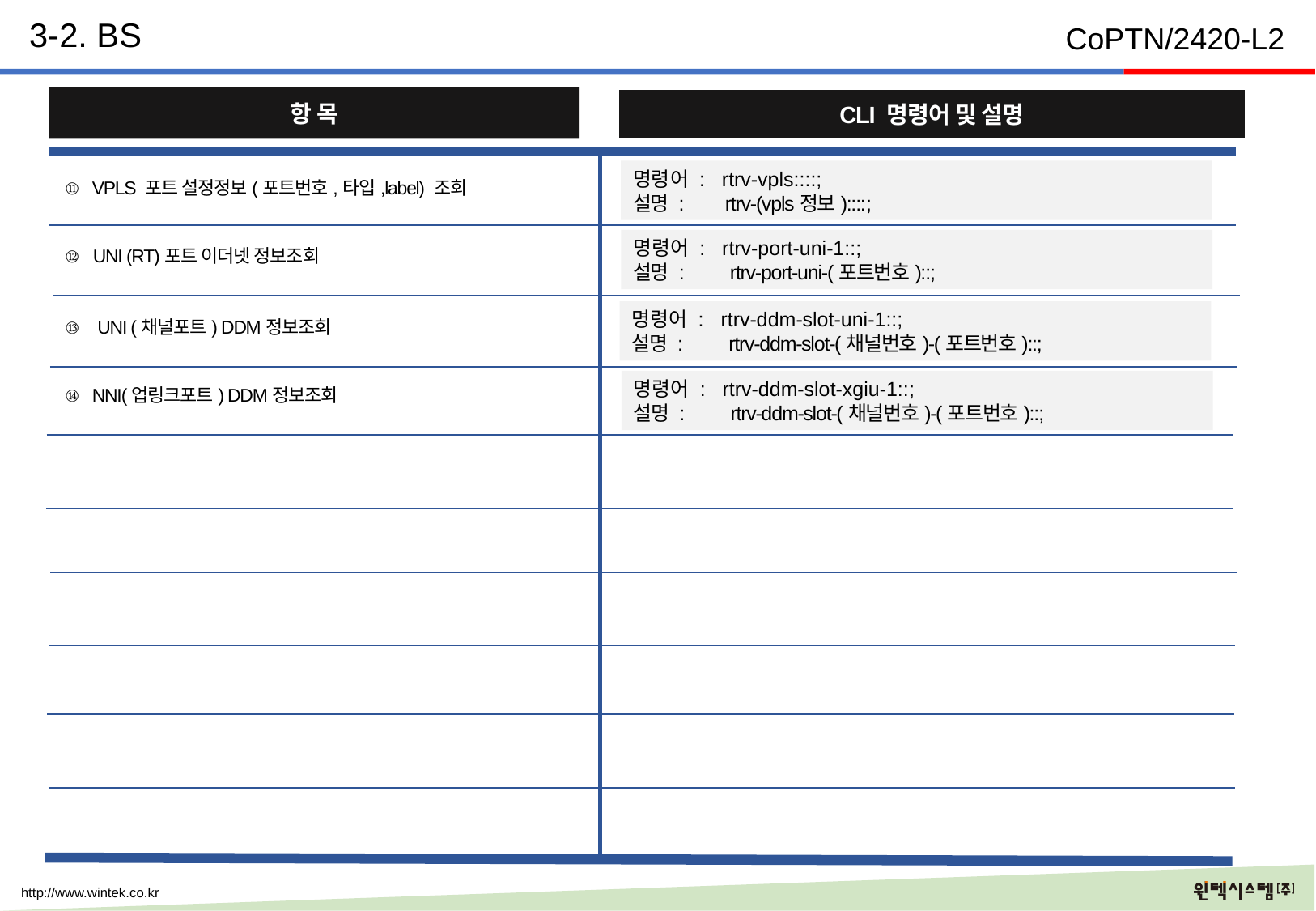

3-2. BS
CoPTN/2420-L2

항 목
CLI 명령어 및 설명
⑪   VPLS 포트 설정정보(포트번호,타입,label) 조회
명령어 :   rtrv-vpls::::;
설명 :         rtrv-(vpls정보)::::;
⑫   UNI (RT)포트 이더넷 정보조회
명령어 :   rtrv-port-uni-1::;
설명 :          rtrv-port-uni-(포트번호)::;
⑬    UNI (채널포트) DDM정보조회
명령어 :   rtrv-ddm-slot-uni-1::;
설명 :          rtrv-ddm-slot-(채널번호)-(포트번호)::;
⑭   NNI(업링크포트) DDM정보조회
명령어 :   rtrv-ddm-slot-xgiu-1::;
설명 :          rtrv-ddm-slot-(채널번호)-(포트번호)::;